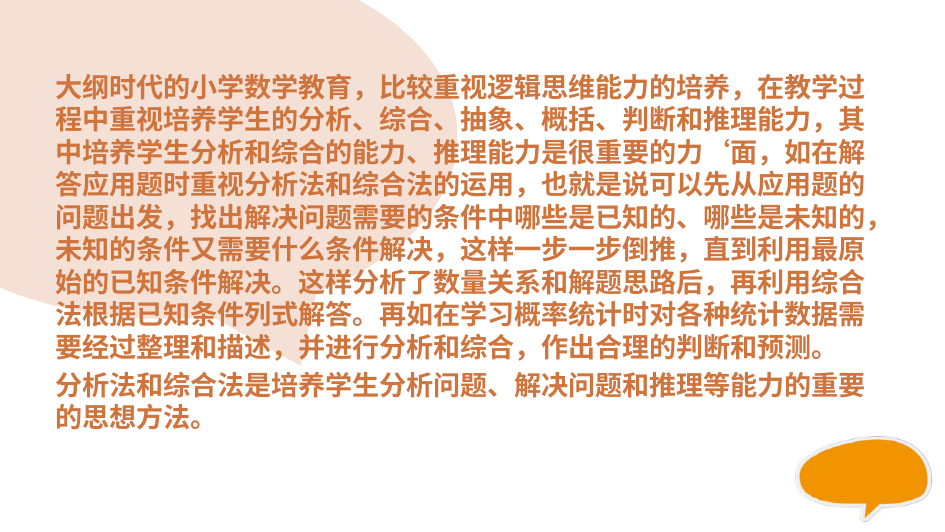

大纲时代的小学数学教育，比较重视逻辑思维能力的培养，在教学过程中重视培养学生的分析、综合、抽象、概括、判断和推理能力，其中培养学生分析和综合的能力、推理能力是很重要的力‘面，如在解答应用题时重视分析法和综合法的运用，也就是说可以先从应用题的问题出发，找出解决问题需要的条件中哪些是已知的、哪些是未知的，未知的条件又需要什么条件解决，这样一步一步倒推，直到利用最原始的已知条件解决。这样分析了数量关系和解题思路后，再利用综合法根据已知条件列式解答。再如在学习概率统计时对各种统计数据需要经过整理和描述，并进行分析和综合，作出合理的判断和预测。
分析法和综合法是培养学生分析问题、解决问题和推理等能力的重要的思想方法。